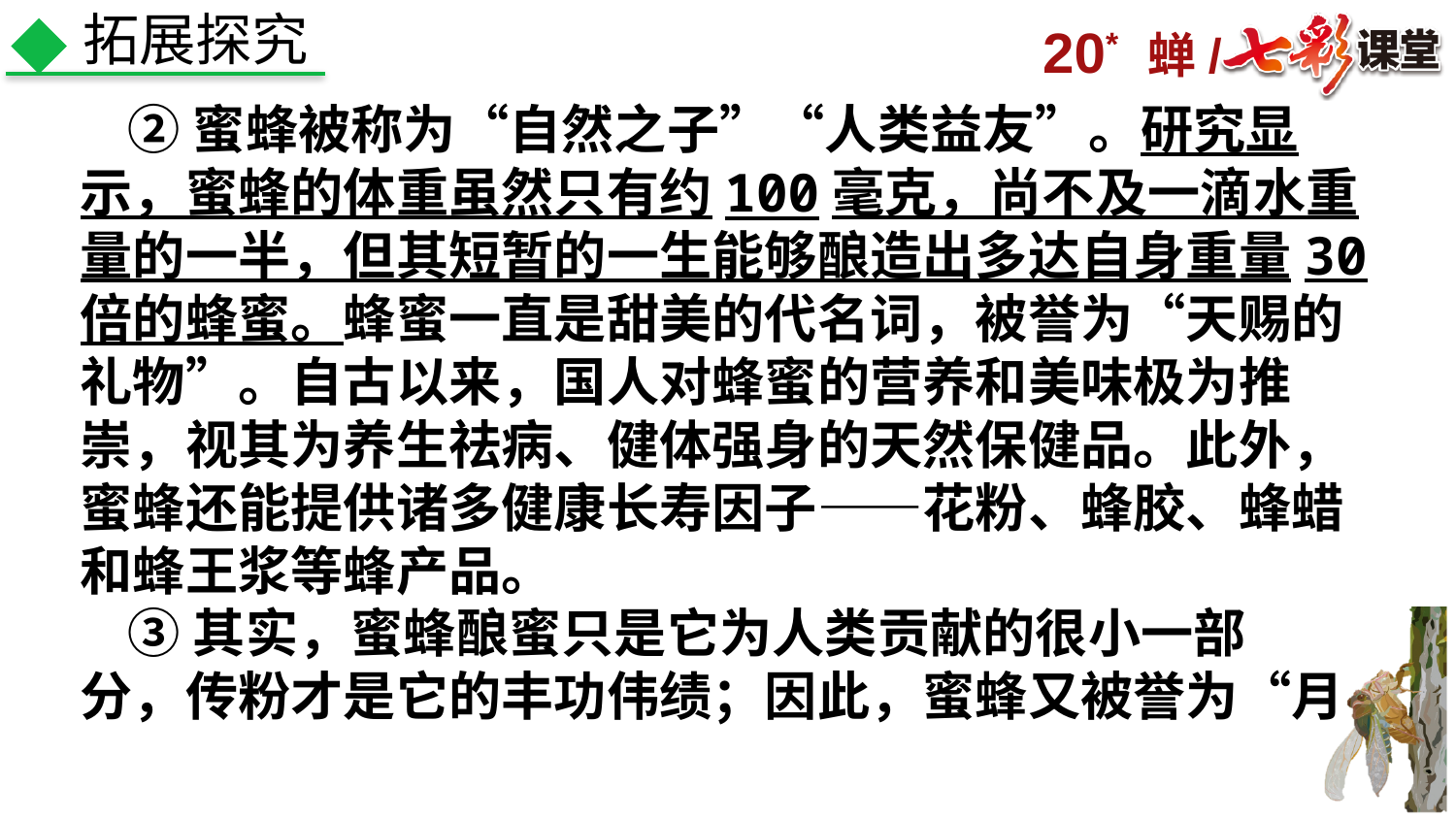

拓展探究

    ②蜜蜂被称为“自然之子”“人类益友”。研究显示，蜜蜂的体重虽然只有约100毫克，尚不及一滴水重量的一半，但其短暂的一生能够酿造出多达自身重量30倍的蜂蜜。蜂蜜一直是甜美的代名词，被誉为“天赐的礼物”。自古以来，国人对蜂蜜的营养和美味极为推崇，视其为养生祛病、健体强身的天然保健品。此外，蜜蜂还能提供诸多健康长寿因子——花粉、蜂胶、蜂蜡和蜂王浆等蜂产品。
    ③其实，蜜蜂酿蜜只是它为人类贡献的很小一部
分，传粉才是它的丰功伟绩；因此，蜜蜂又被誉为“月